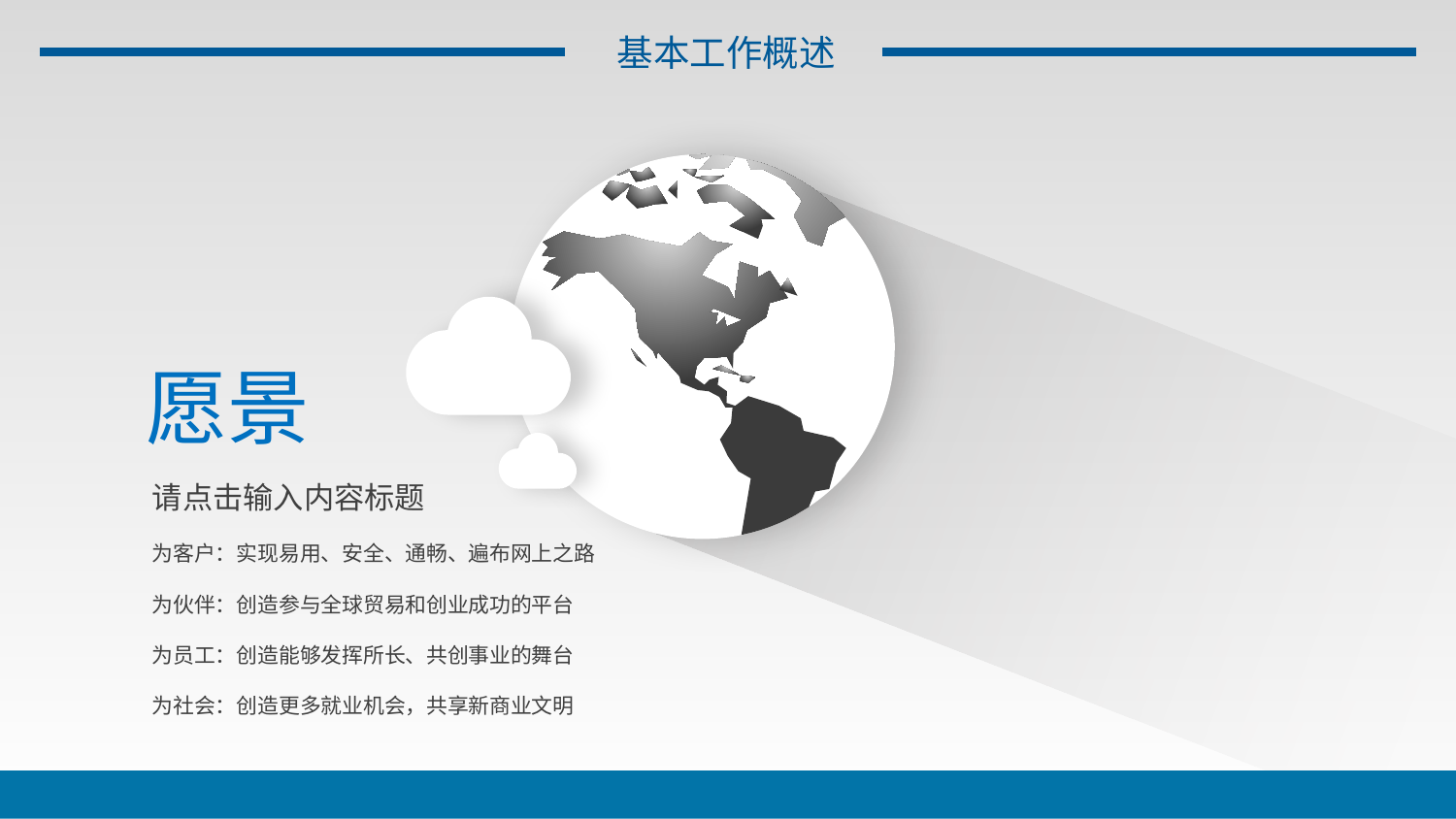

基本工作概述

愿景

请点击输入内容标题
为客户：实现易用、安全、通畅、遍布网上之路
为伙伴：创造参与全球贸易和创业成功的平台
为员工：创造能够发挥所长、共创事业的舞台
为社会：创造更多就业机会，共享新商业文明